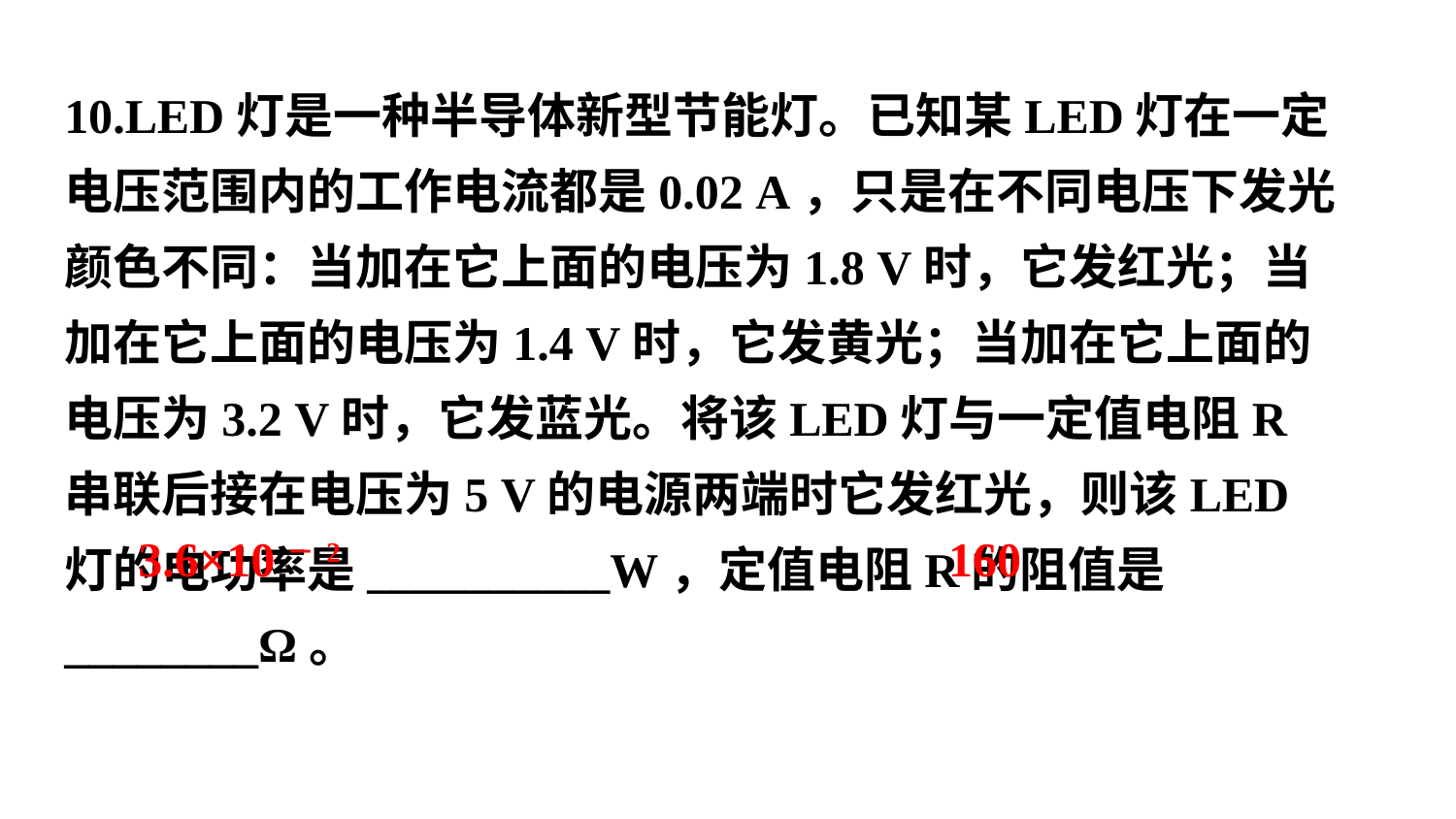

10.LED灯是一种半导体新型节能灯。已知某LED灯在一定电压范围内的工作电流都是0.02 A，只是在不同电压下发光颜色不同：当加在它上面的电压为1.8 V时，它发红光；当加在它上面的电压为1.4 V时，它发黄光；当加在它上面的电压为3.2 V时，它发蓝光。将该LED灯与一定值电阻R串联后接在电压为5 V的电源两端时它发红光，则该LED灯的电功率是__________W，定值电阻R的阻值是________Ω。
3.6×10－2
160